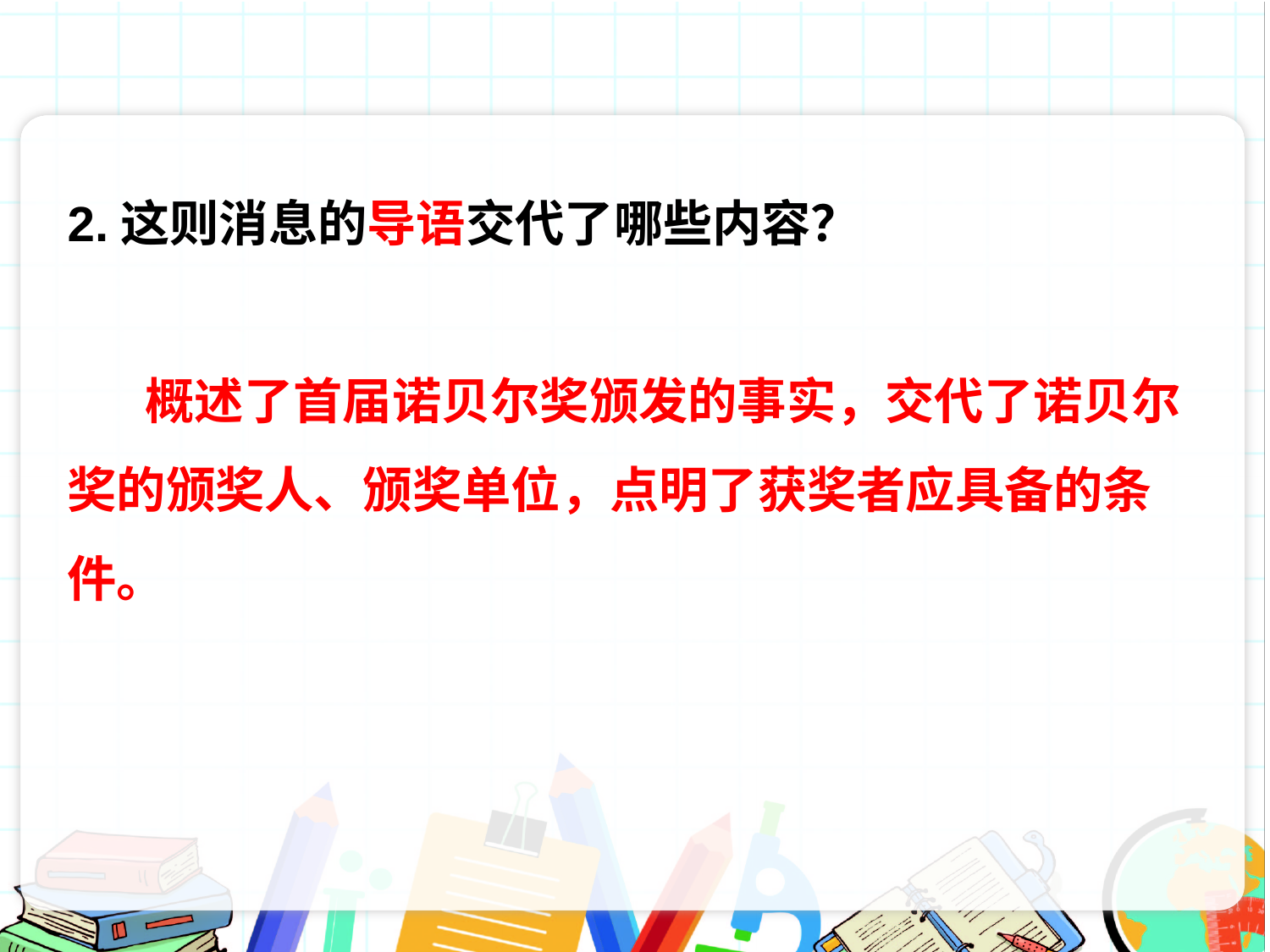

2.这则消息的导语交代了哪些内容？

      概述了首届诺贝尔奖颁发的事实，交代了诺贝尔奖的颁奖人、颁奖单位，点明了获奖者应具备的条件。